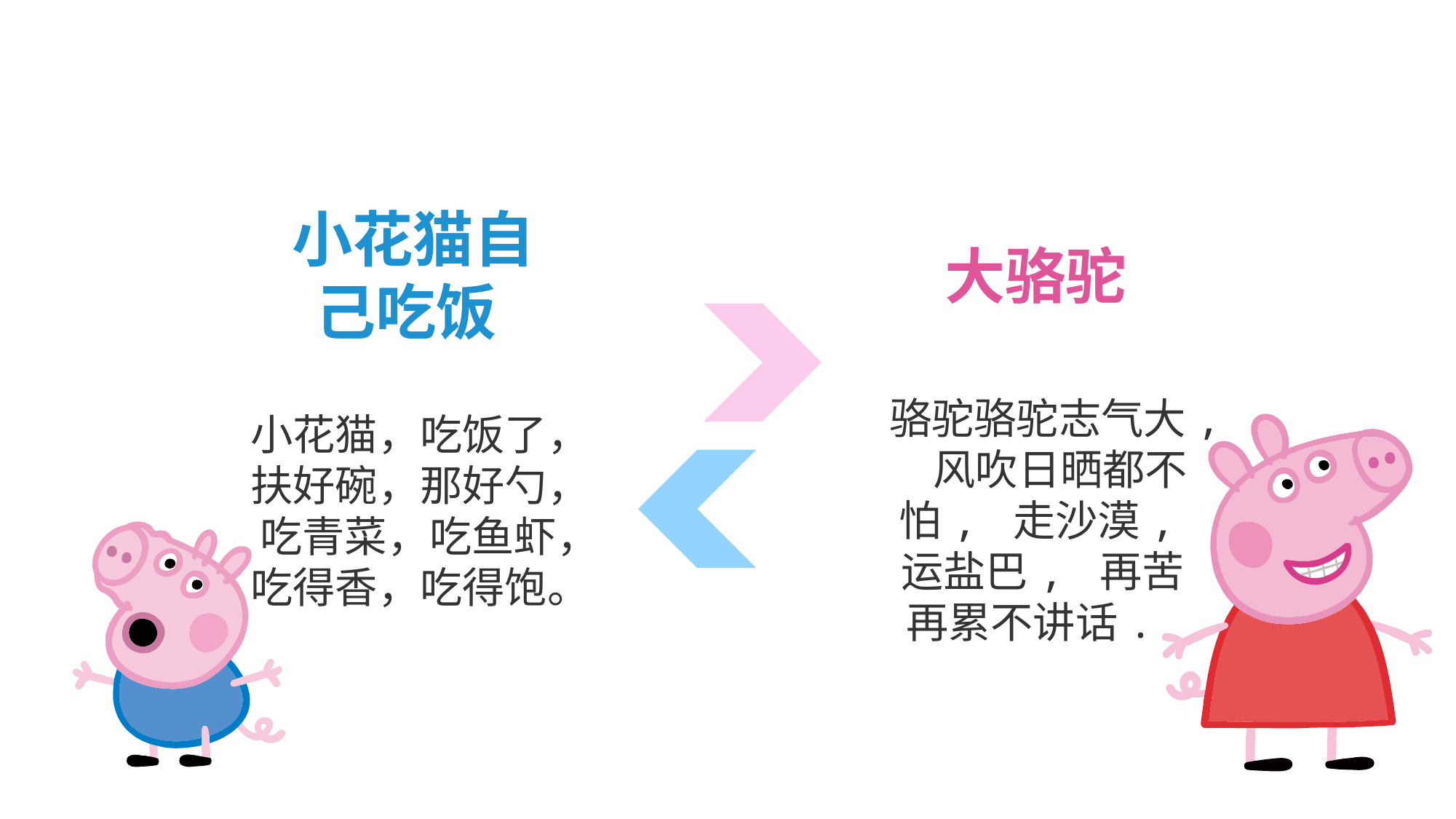

小花猫自己吃饭
大骆驼

骆驼骆驼志气大, 风吹日晒都不怕, 走沙漠,运盐巴, 再苦再累不讲话.
小花猫，吃饭了，扶好碗，那好勺， 吃青菜，吃鱼虾，吃得香，吃得饱。